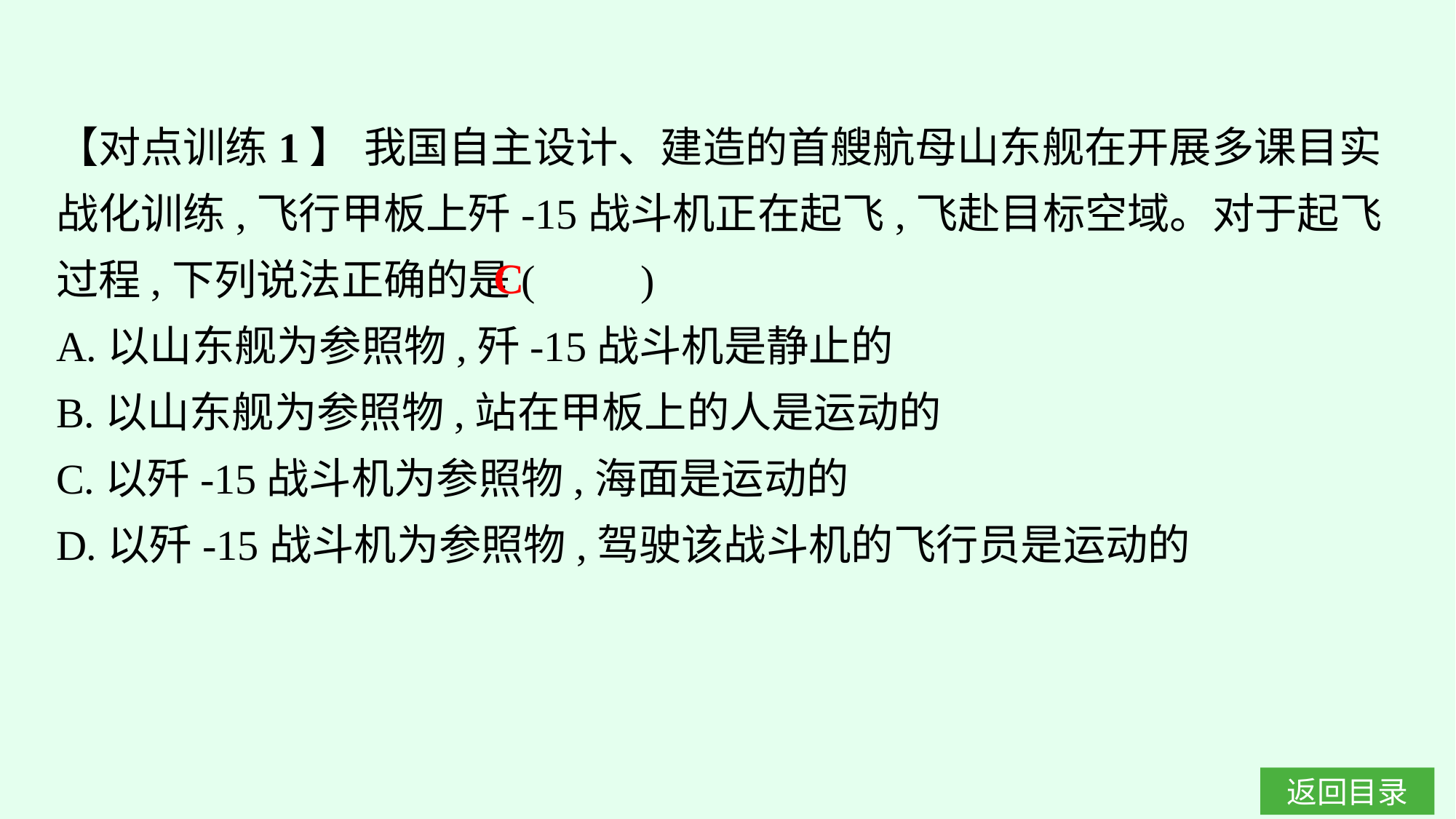

【对点训练1】 我国自主设计、建造的首艘航母山东舰在开展多课目实战化训练,飞行甲板上歼-15战斗机正在起飞,飞赴目标空域。对于起飞过程,下列说法正确的是(　　)
A.以山东舰为参照物,歼-15战斗机是静止的
B.以山东舰为参照物,站在甲板上的人是运动的
C.以歼-15战斗机为参照物,海面是运动的
D.以歼-15战斗机为参照物,驾驶该战斗机的飞行员是运动的
C